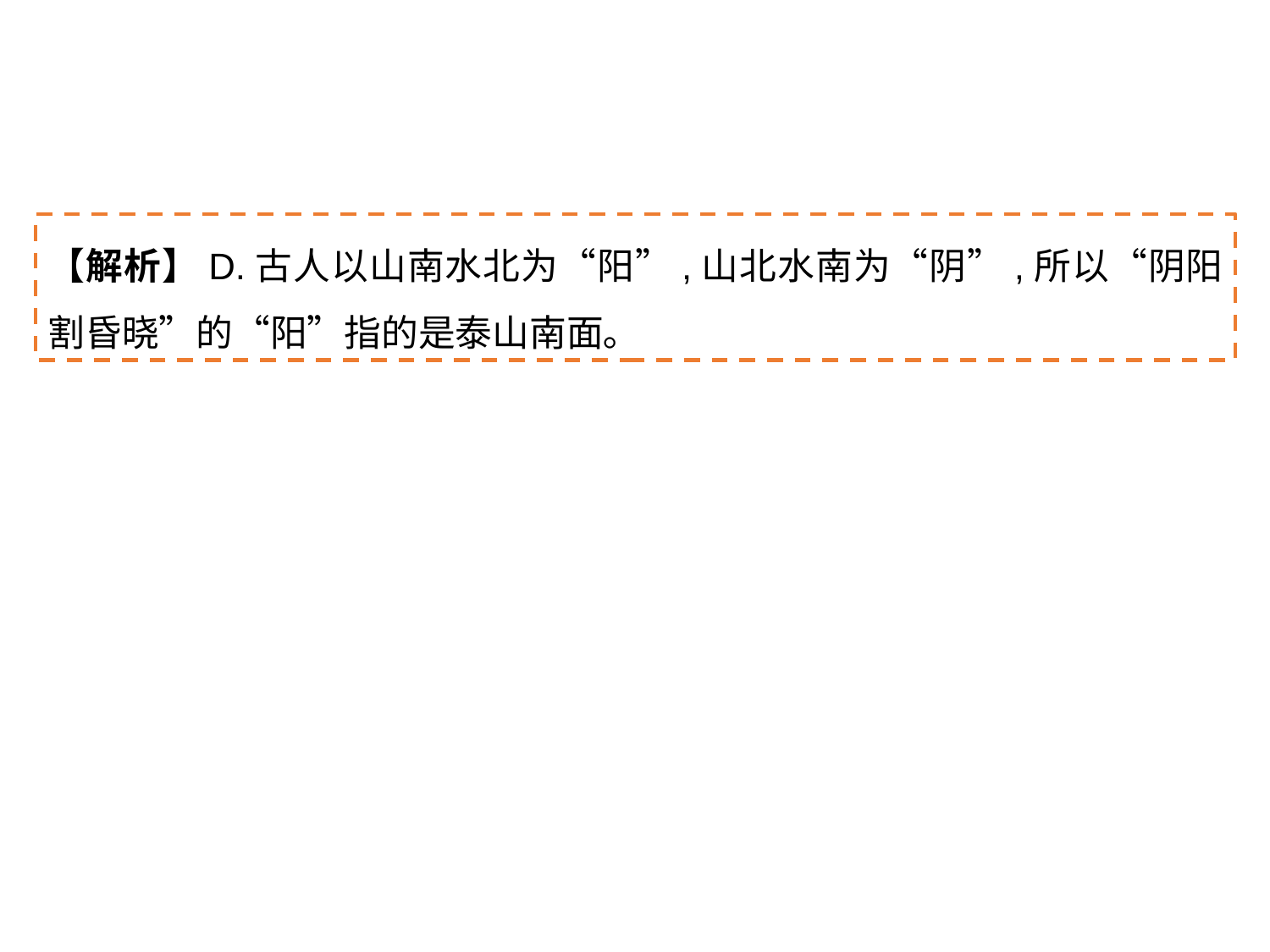

【解析】D.古人以山南水北为“阳”,山北水南为“阴”,所以“阴阳割昏晓”的“阳”指的是泰山南面｡